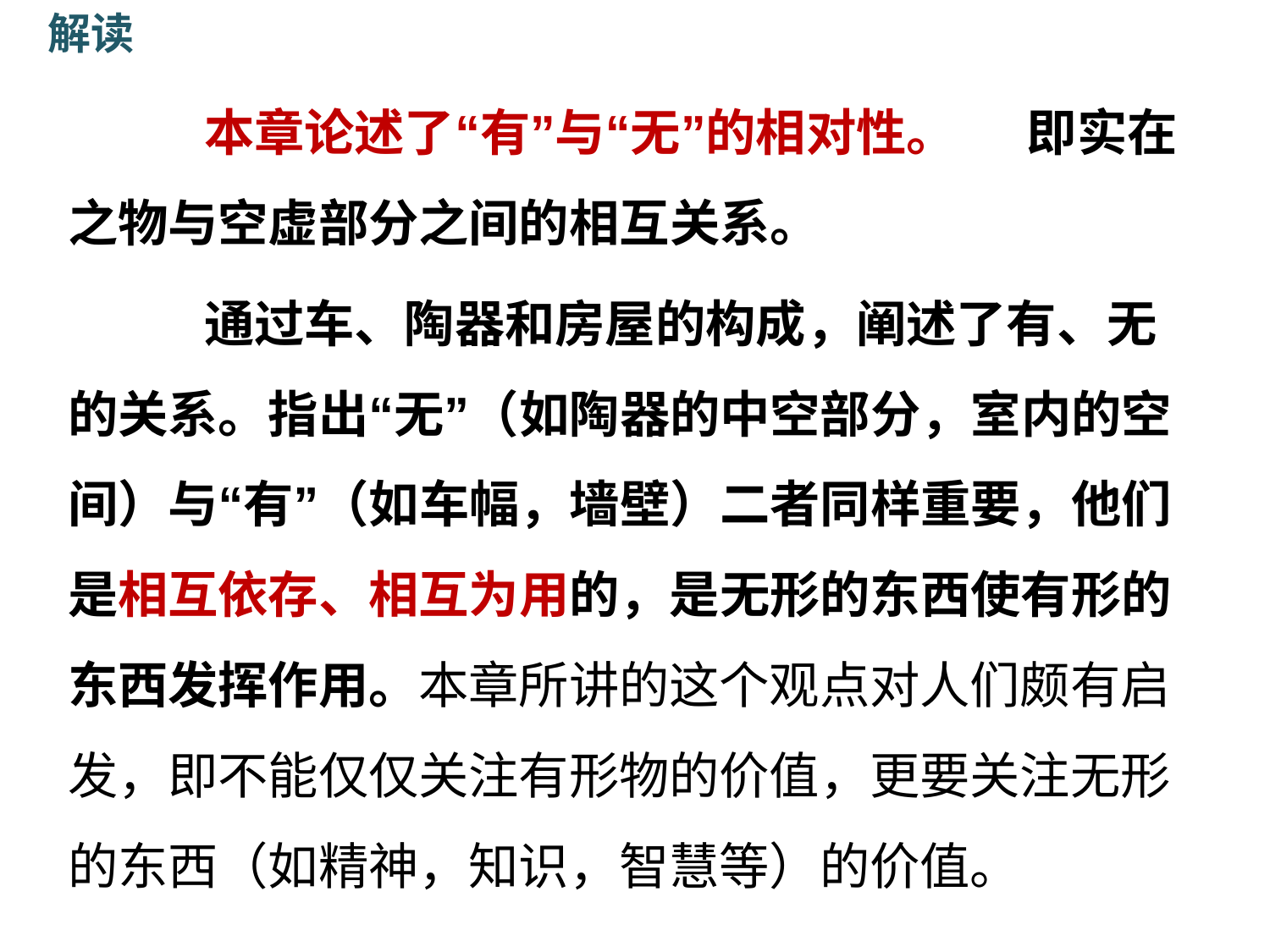

# 解读
         本章论述了“有”与“无”的相对性。     即实在之物与空虚部分之间的相互关系。
         通过车、陶器和房屋的构成，阐述了有、无的关系。指出“无”（如陶器的中空部分，室内的空间）与“有”（如车幅，墙壁）二者同样重要，他们是相互依存、相互为用的，是无形的东西使有形的东西发挥作用。本章所讲的这个观点对人们颇有启发，即不能仅仅关注有形物的价值，更要关注无形的东西（如精神，知识，智慧等）的价值。